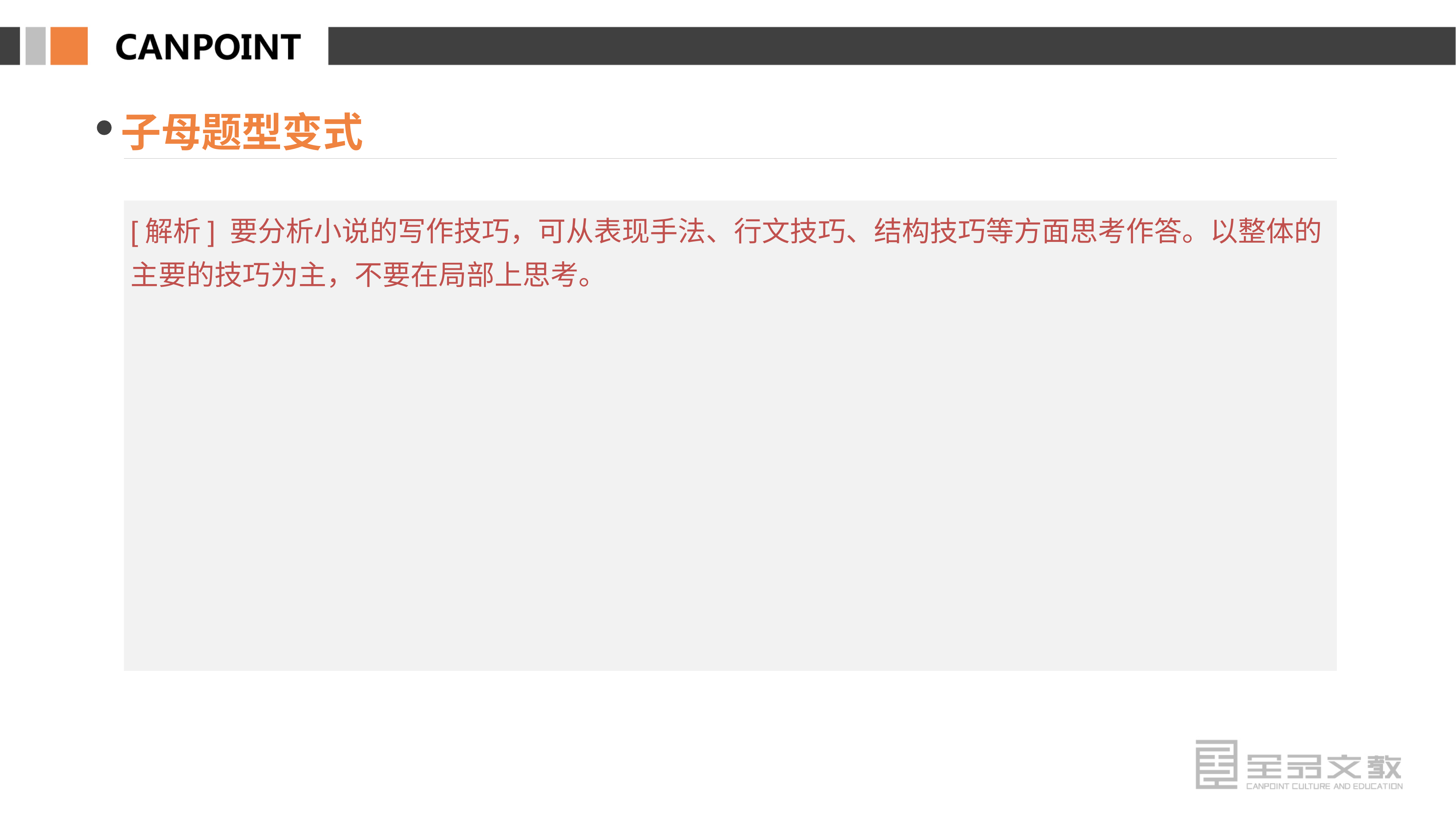

子母题型变式

[解析] 要分析小说的写作技巧，可从表现手法、行文技巧、结构技巧等方面思考作答。以整体的主要的技巧为主，不要在局部上思考。